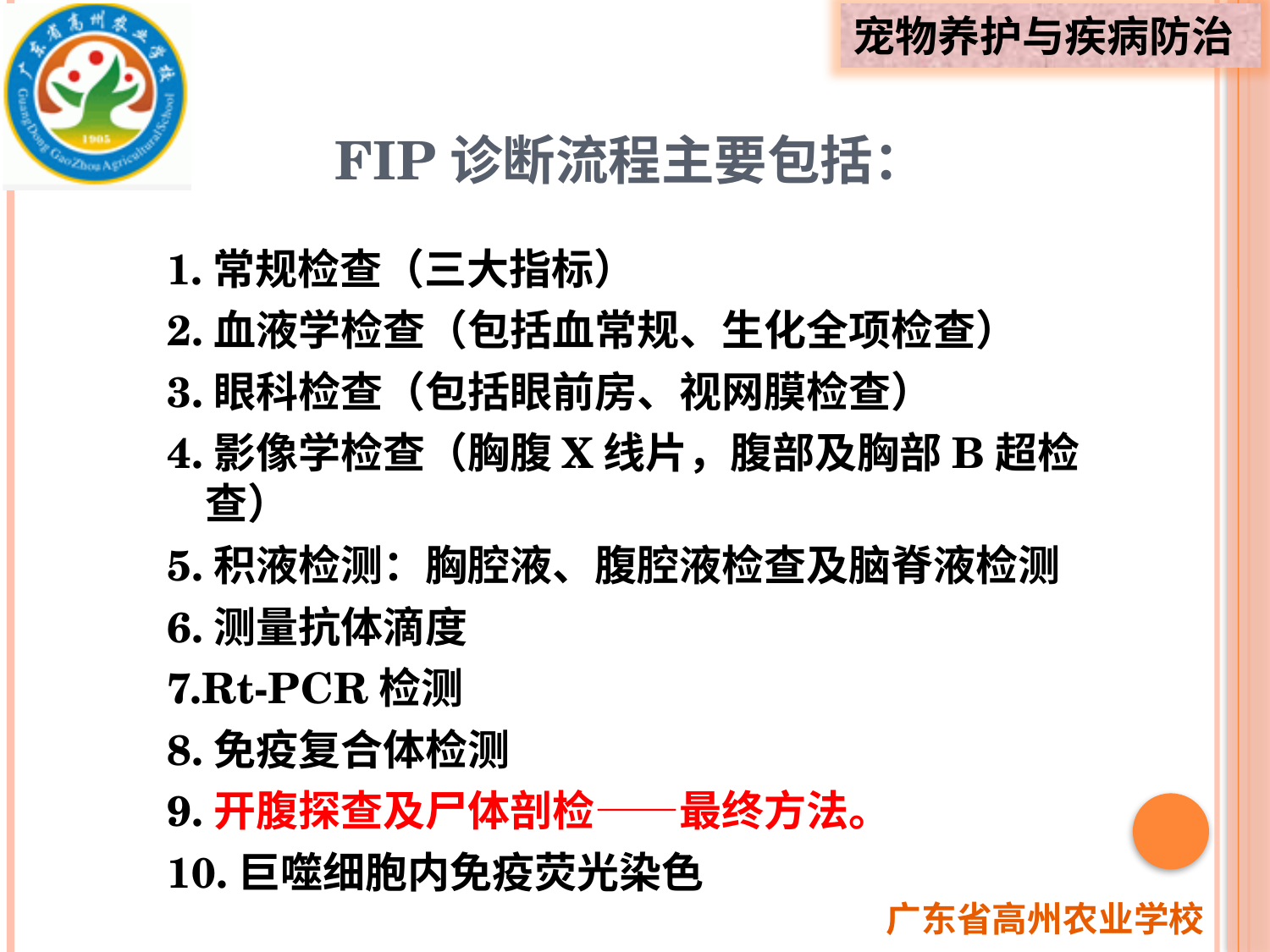

# FIP诊断流程主要包括：
1.常规检查（三大指标）
2.血液学检查（包括血常规、生化全项检查）
3.眼科检查（包括眼前房、视网膜检查）
4.影像学检查（胸腹X线片，腹部及胸部B超检查）
5.积液检测：胸腔液、腹腔液检查及脑脊液检测
6.测量抗体滴度
7.Rt-PCR检测
8.免疫复合体检测
9.开腹探查及尸体剖检——最终方法。
10.巨噬细胞内免疫荧光染色